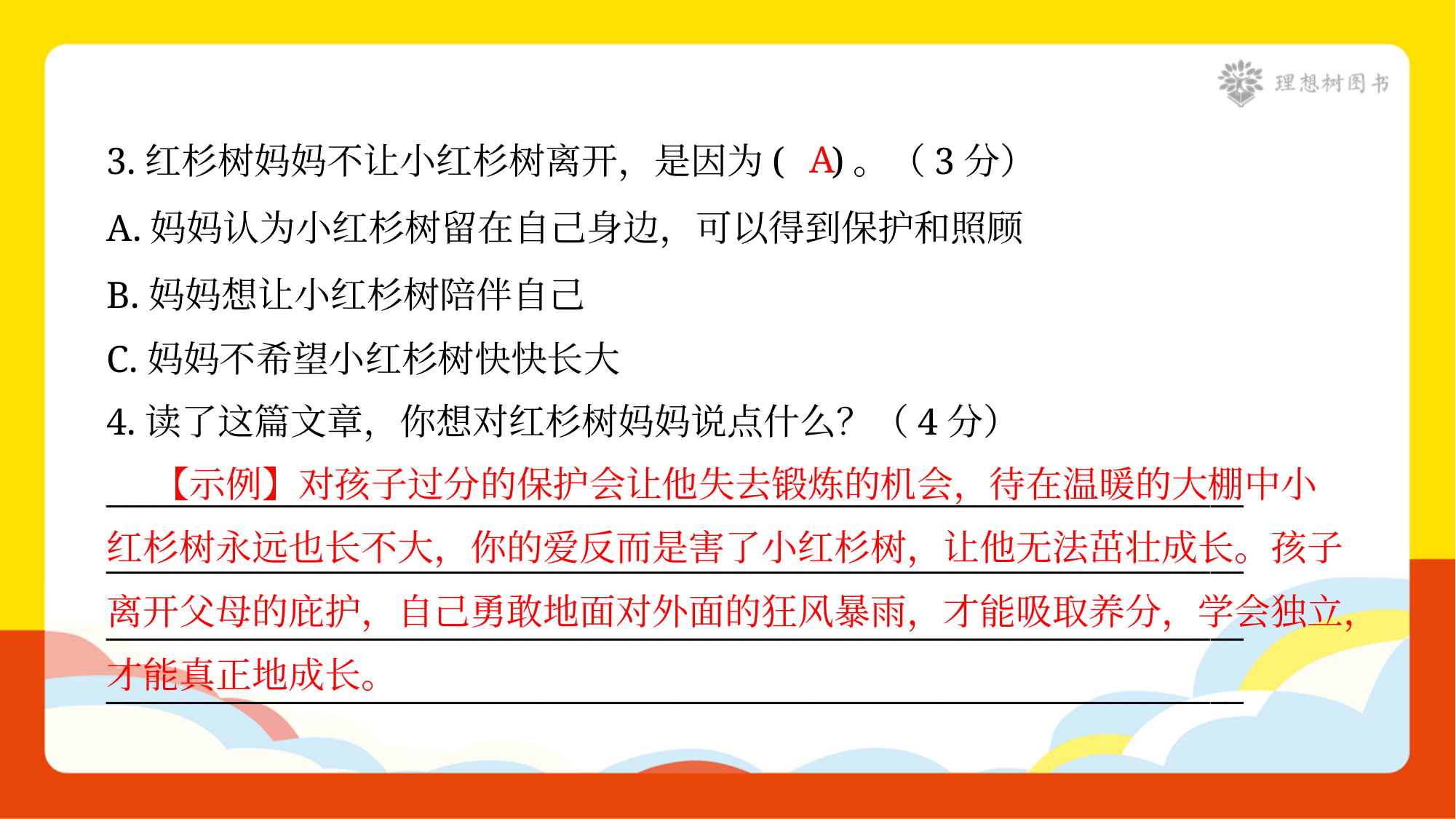

A
3.红杉树妈妈不让小红杉树离开，是因为(     )。（3分）
A.妈妈认为小红杉树留在自己身边，可以得到保护和照顾
B.妈妈想让小红杉树陪伴自己
C.妈妈不希望小红杉树快快长大
4.读了这篇文章，你想对红杉树妈妈说点什么？（4分）
    【示例】对孩子过分的保护会让他失去锻炼的机会，待在温暖的大棚中小
红杉树永远也长不大，你的爱反而是害了小红杉树，让他无法茁壮成长。孩子
离开父母的庇护，自己勇敢地面对外面的狂风暴雨，才能吸取养分，学会独立，
才能真正地成长。
____________________________________________________________________
____________________________________________________________________
____________________________________________________________________
____________________________________________________________________